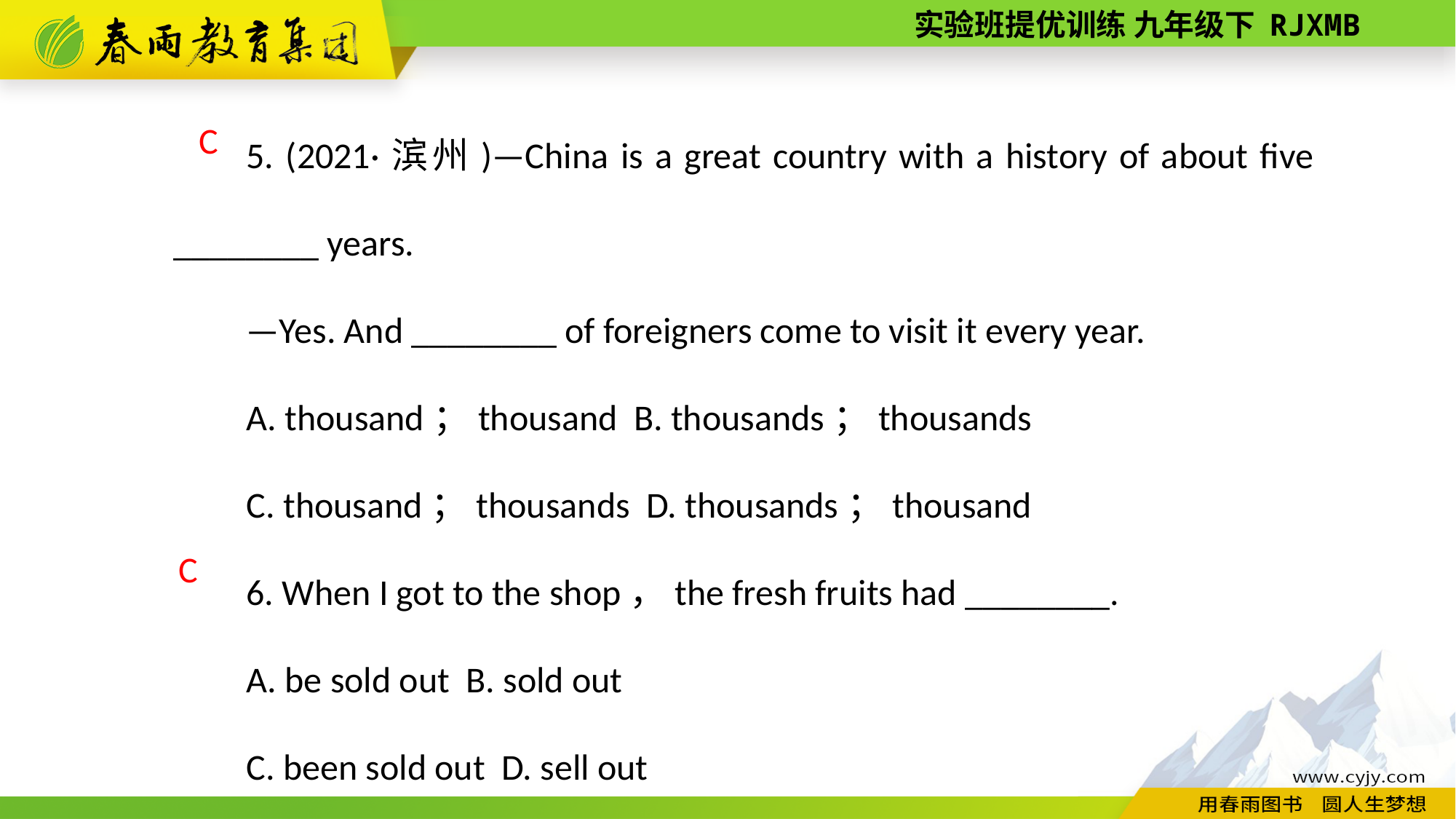

5. (2021·滨州)—China is a great country with a history of about five ________ years.
—Yes. And ________ of foreigners come to visit it every year.
A. thousand；thousand  B. thousands；thousands
C. thousand；thousands  D. thousands；thousand
6. When I got to the shop，the fresh fruits had ________.
A. be sold out  B. sold out
C. been sold out  D. sell out
C
C